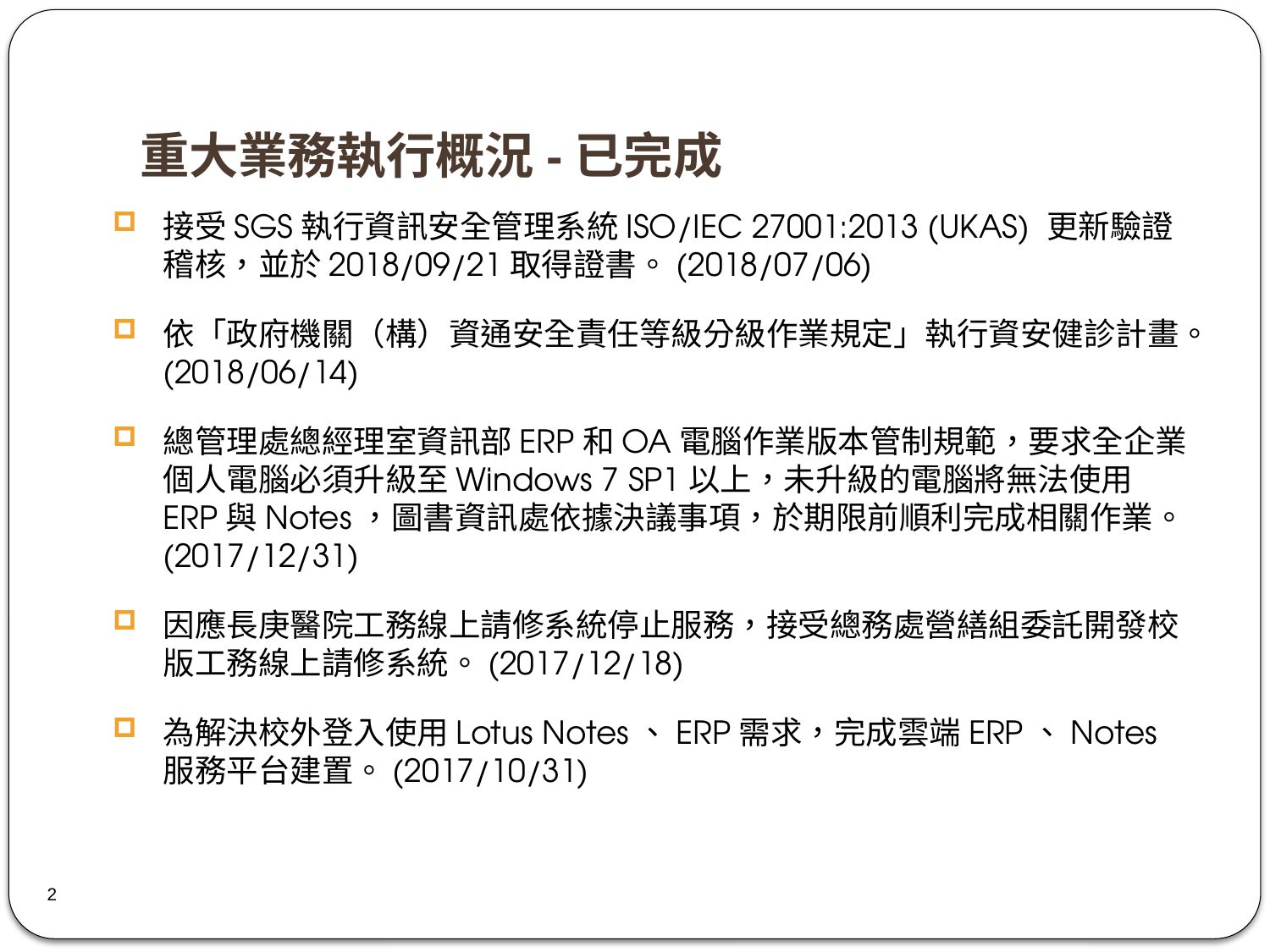

# 重大業務執行概況-已完成
接受SGS執行資訊安全管理系統ISO/IEC 27001:2013 (UKAS) 更新驗證稽核，並於2018/09/21取得證書。(2018/07/06)
依「政府機關（構）資通安全責任等級分級作業規定」執行資安健診計畫。(2018/06/14)
總管理處總經理室資訊部ERP和OA電腦作業版本管制規範，要求全企業個人電腦必須升級至Windows 7 SP1以上，未升級的電腦將無法使用ERP與Notes，圖書資訊處依據決議事項，於期限前順利完成相關作業。(2017/12/31)
因應長庚醫院工務線上請修系統停止服務，接受總務處營繕組委託開發校版工務線上請修系統。(2017/12/18)
為解決校外登入使用Lotus Notes、ERP需求，完成雲端ERP、Notes服務平台建置。(2017/10/31)

2